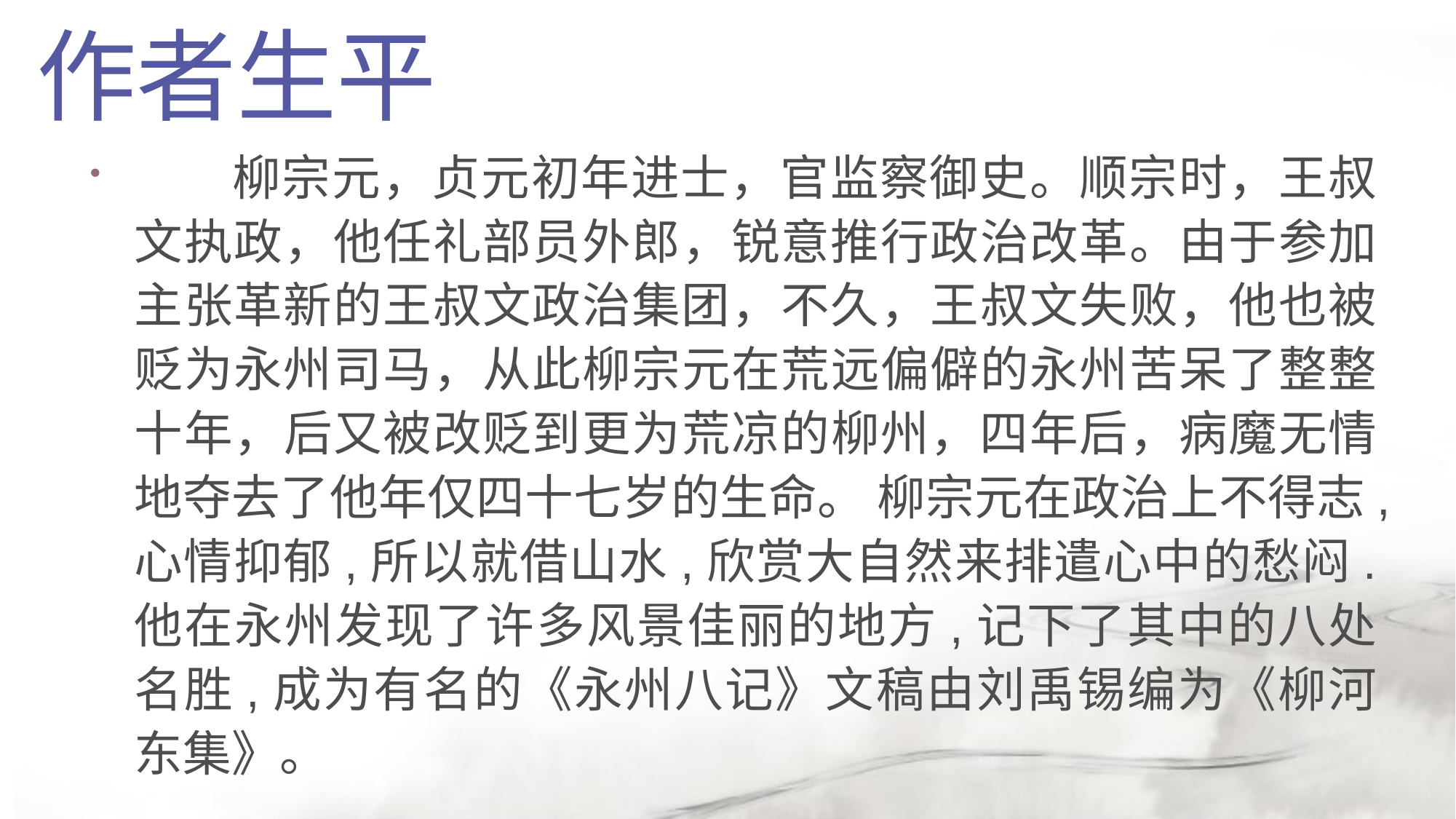

# 作者生平
       柳宗元，贞元初年进士，官监察御史。顺宗时，王叔文执政，他任礼部员外郎，锐意推行政治改革。由于参加主张革新的王叔文政治集团，不久，王叔文失败，他也被贬为永州司马，从此柳宗元在荒远偏僻的永州苦呆了整整十年，后又被改贬到更为荒凉的柳州，四年后，病魔无情地夺去了他年仅四十七岁的生命。 柳宗元在政治上不得志,心情抑郁,所以就借山水,欣赏大自然来排遣心中的愁闷. 他在永州发现了许多风景佳丽的地方,记下了其中的八处名胜,成为有名的《永州八记》文稿由刘禹锡编为《柳河东集》。